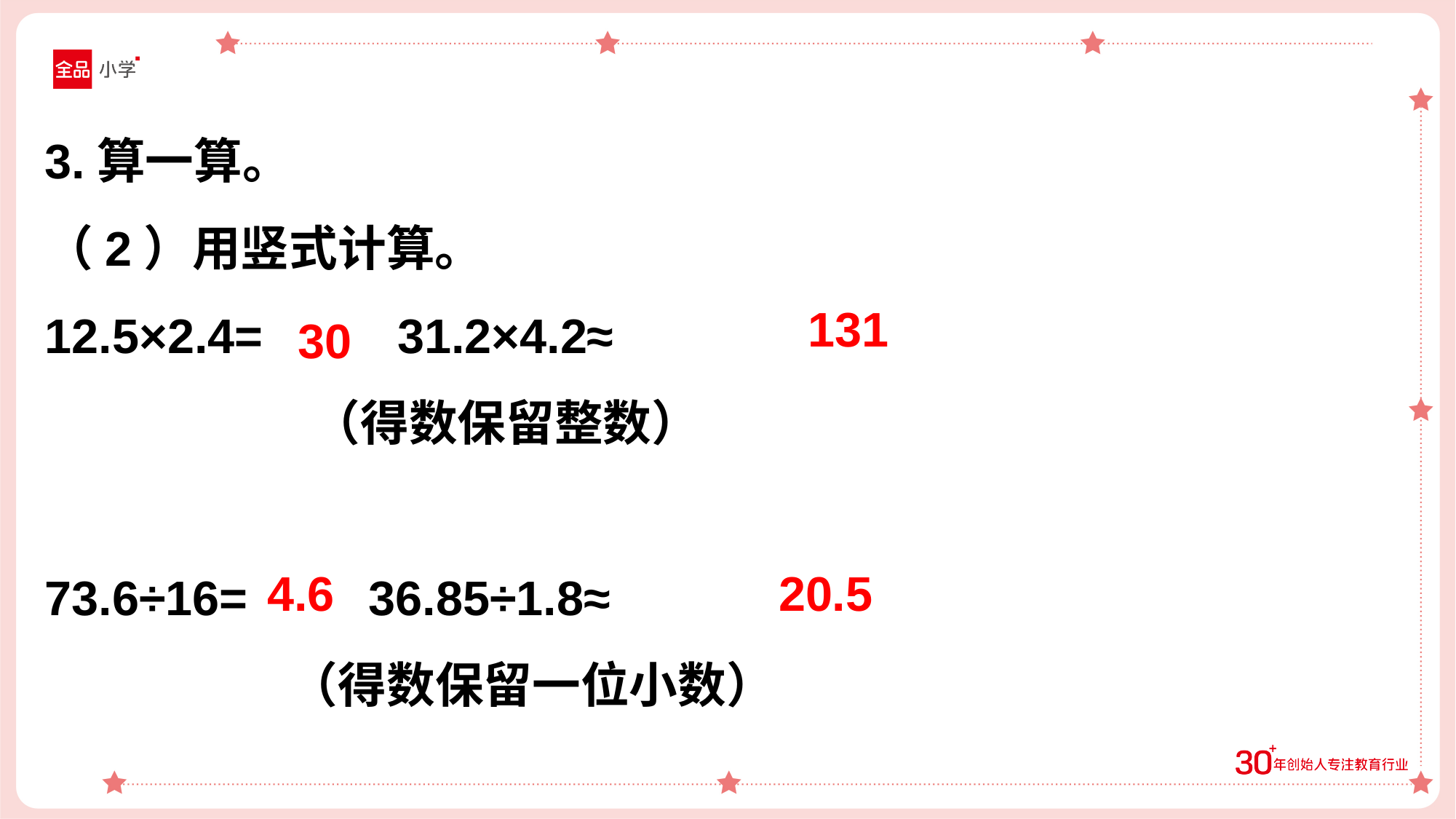

3.算一算。
（2）用竖式计算。
12.5×2.4=          31.2×4.2≈
                       （得数保留整数）

73.6÷16=         36.85÷1.8≈
                     （得数保留一位小数）
131
30
4.6
20.5